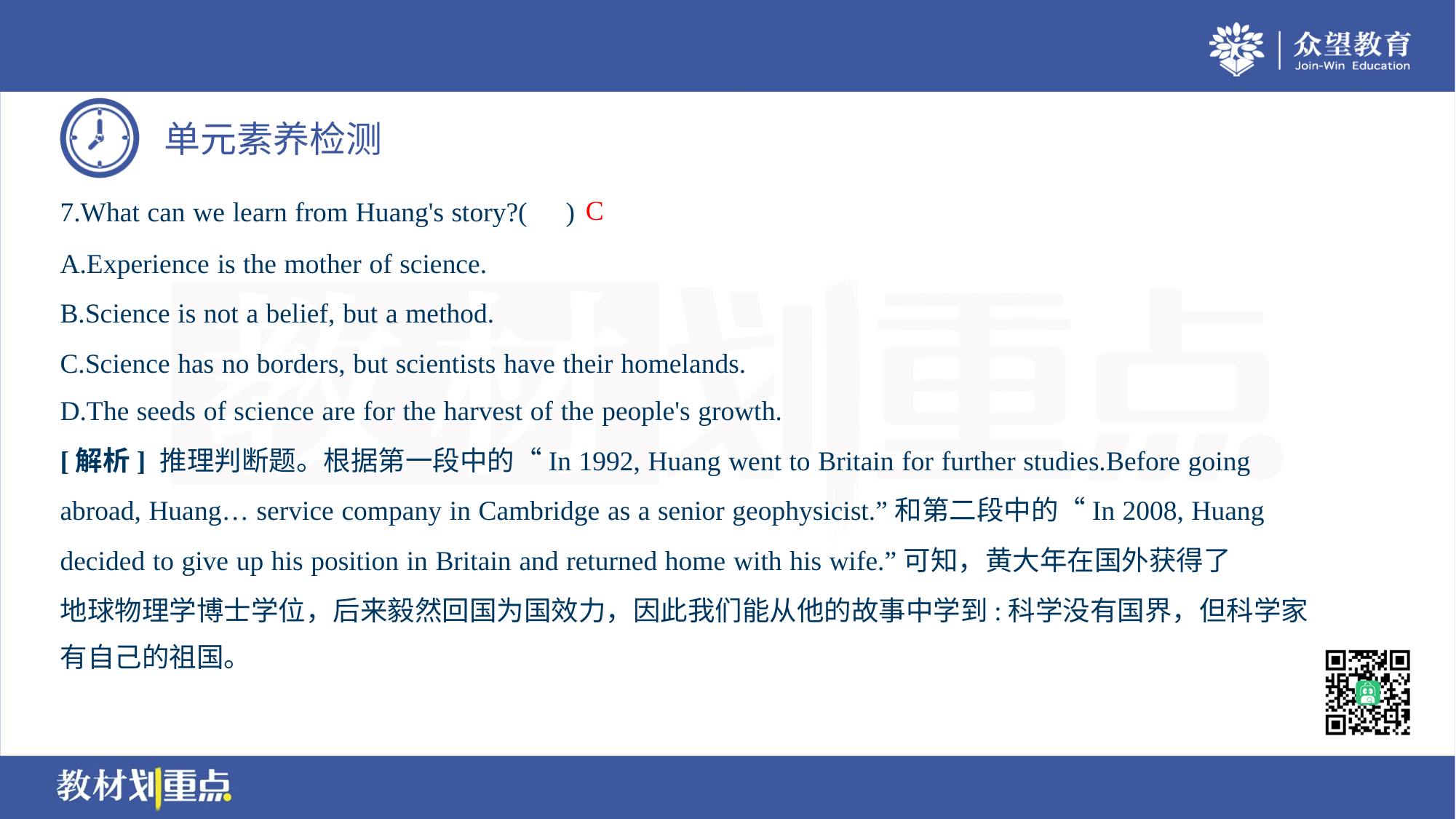

C
7.What can we learn from Huang's story?(     )
A.Experience is the mother of science.
B.Science is not a belief, but a method.
C.Science has no borders, but scientists have their homelands.
D.The seeds of science are for the harvest of the people's growth.
[解析] 推理判断题。根据第一段中的“In 1992, Huang went to Britain for further studies.Before going
abroad, Huang… service company in Cambridge as a senior geophysicist.”和第二段中的“In 2008, Huang
decided to give up his position in Britain and returned home with his wife.”可知，黄大年在国外获得了
地球物理学博士学位，后来毅然回国为国效力，因此我们能从他的故事中学到:科学没有国界，但科学家
有自己的祖国。